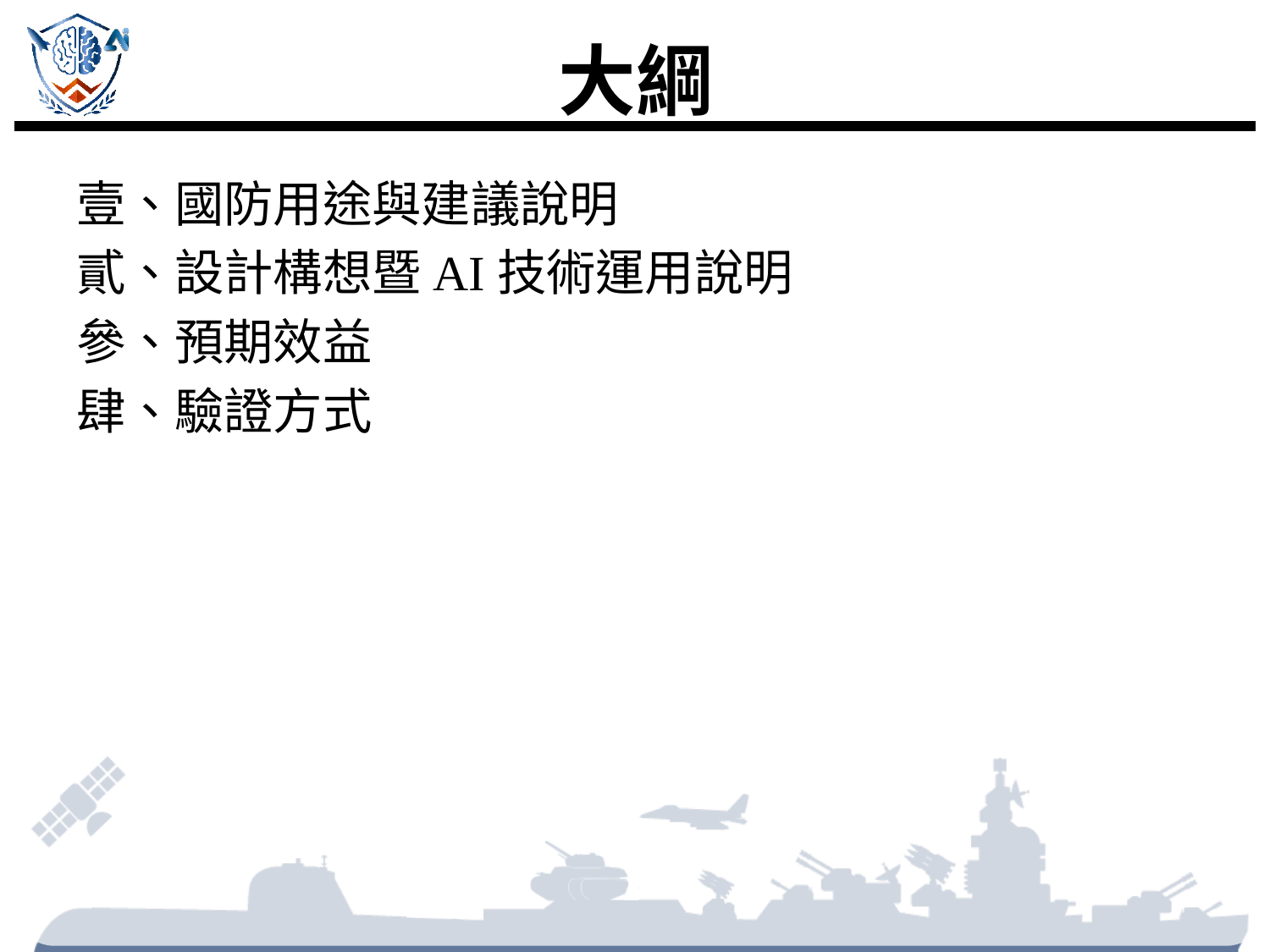

大綱
壹、國防用途與建議說明
貳、設計構想暨AI技術運用說明
參、預期效益
肆、驗證方式